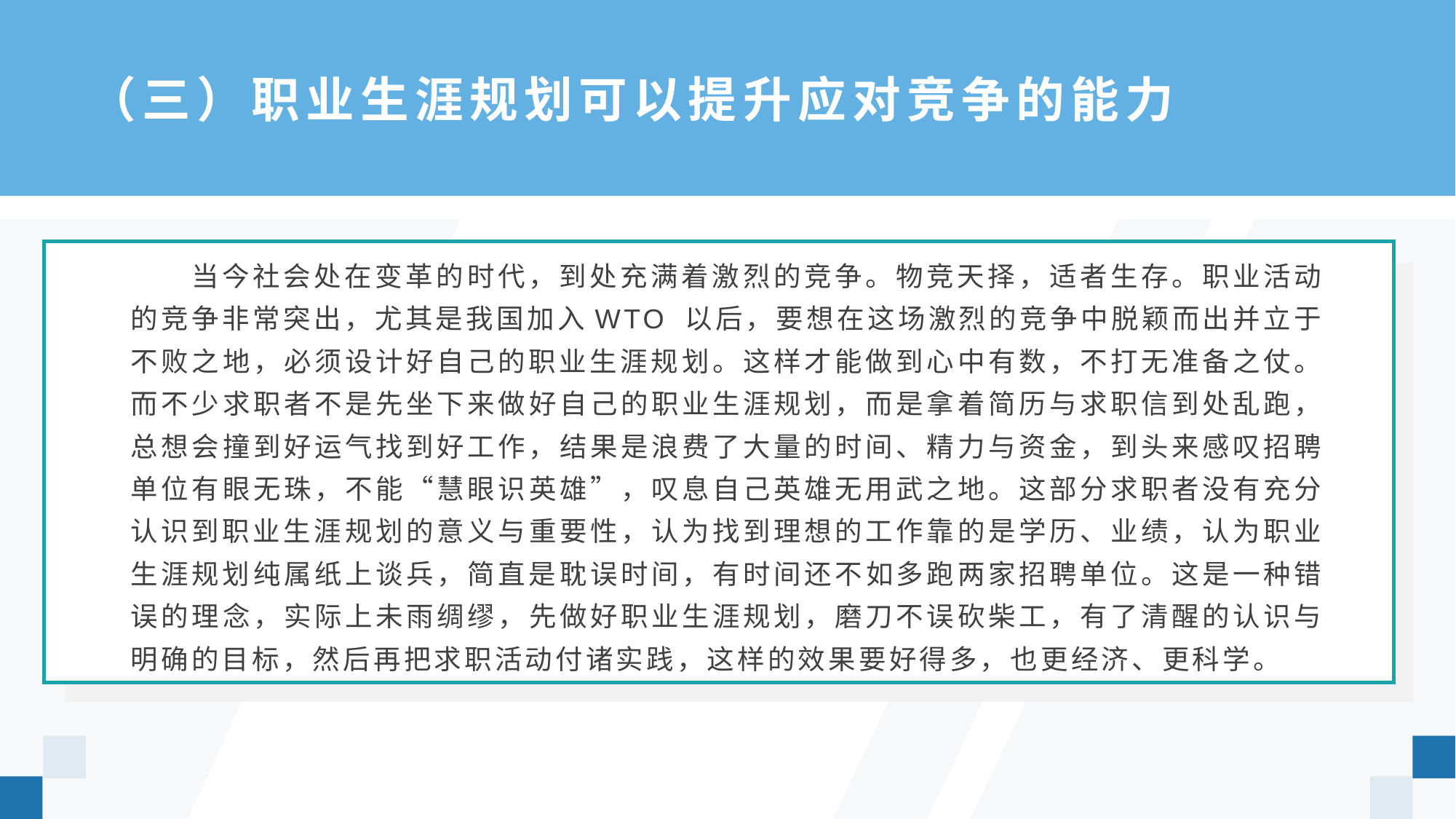

（三）职业生涯规划可以提升应对竞争的能力

当今社会处在变革的时代，到处充满着激烈的竞争。物竞天择，适者生存。职业活动的竞争非常突出，尤其是我国加入WTO 以后，要想在这场激烈的竞争中脱颖而出并立于不败之地，必须设计好自己的职业生涯规划。这样才能做到心中有数，不打无准备之仗。而不少求职者不是先坐下来做好自己的职业生涯规划，而是拿着简历与求职信到处乱跑，总想会撞到好运气找到好工作，结果是浪费了大量的时间、精力与资金，到头来感叹招聘单位有眼无珠，不能“慧眼识英雄”，叹息自己英雄无用武之地。这部分求职者没有充分认识到职业生涯规划的意义与重要性，认为找到理想的工作靠的是学历、业绩，认为职业生涯规划纯属纸上谈兵，简直是耽误时间，有时间还不如多跑两家招聘单位。这是一种错误的理念，实际上未雨绸缪，先做好职业生涯规划，磨刀不误砍柴工，有了清醒的认识与明确的目标，然后再把求职活动付诸实践，这样的效果要好得多，也更经济、更科学。